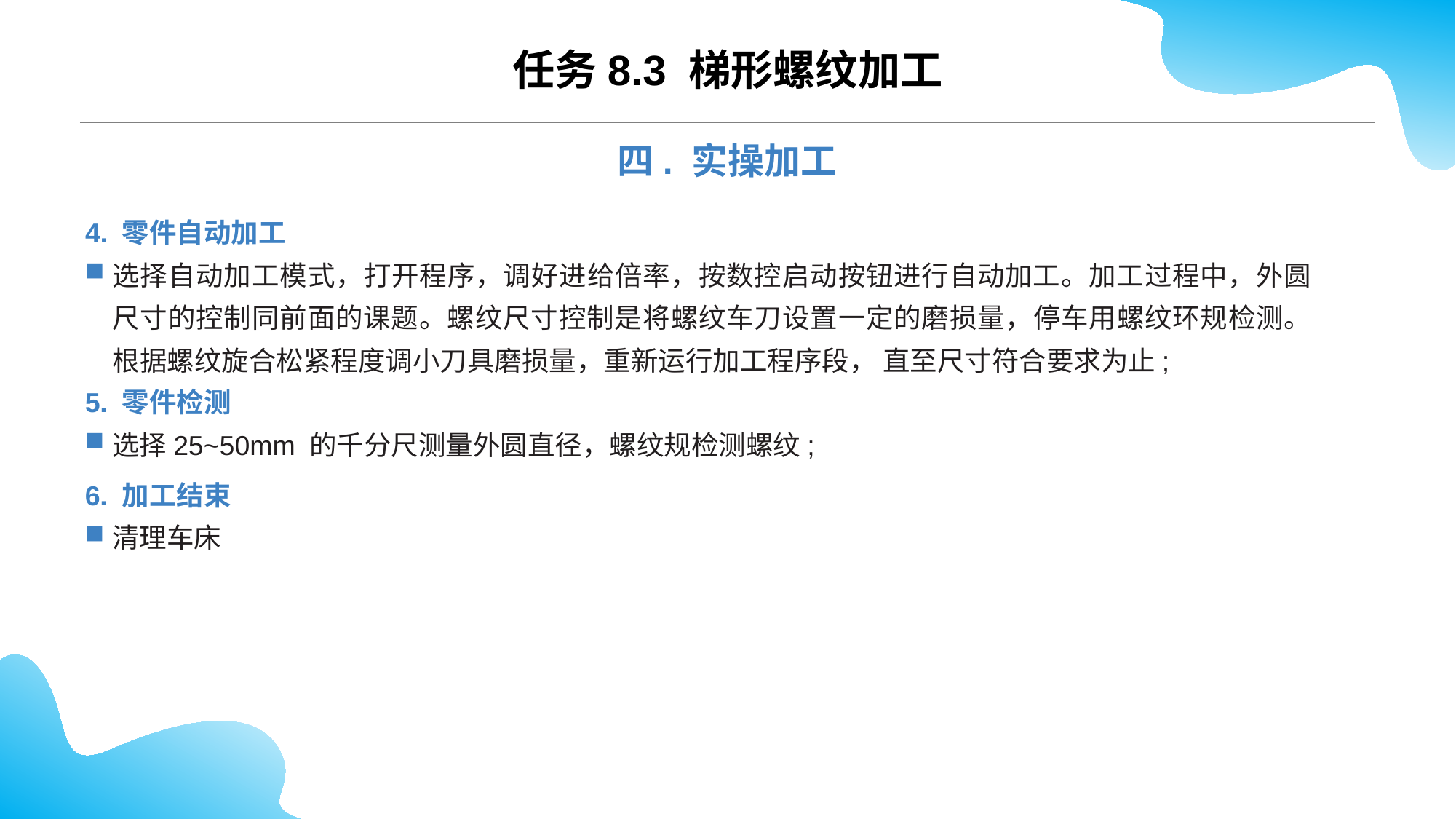

CONTENTS
任务8.3 梯形螺纹加工
四. 实操加工
4. 零件自动加工
选择自动加工模式，打开程序，调好进给倍率，按数控启动按钮进行自动加工。加工过程中，外圆尺寸的控制同前面的课题。螺纹尺寸控制是将螺纹车刀设置一定的磨损量，停车用螺纹环规检测。根据螺纹旋合松紧程度调小刀具磨损量，重新运行加工程序段， 直至尺寸符合要求为止;
5. 零件检测
选择25~50mm 的千分尺测量外圆直径，螺纹规检测螺纹;
6. 加工结束
清理车床